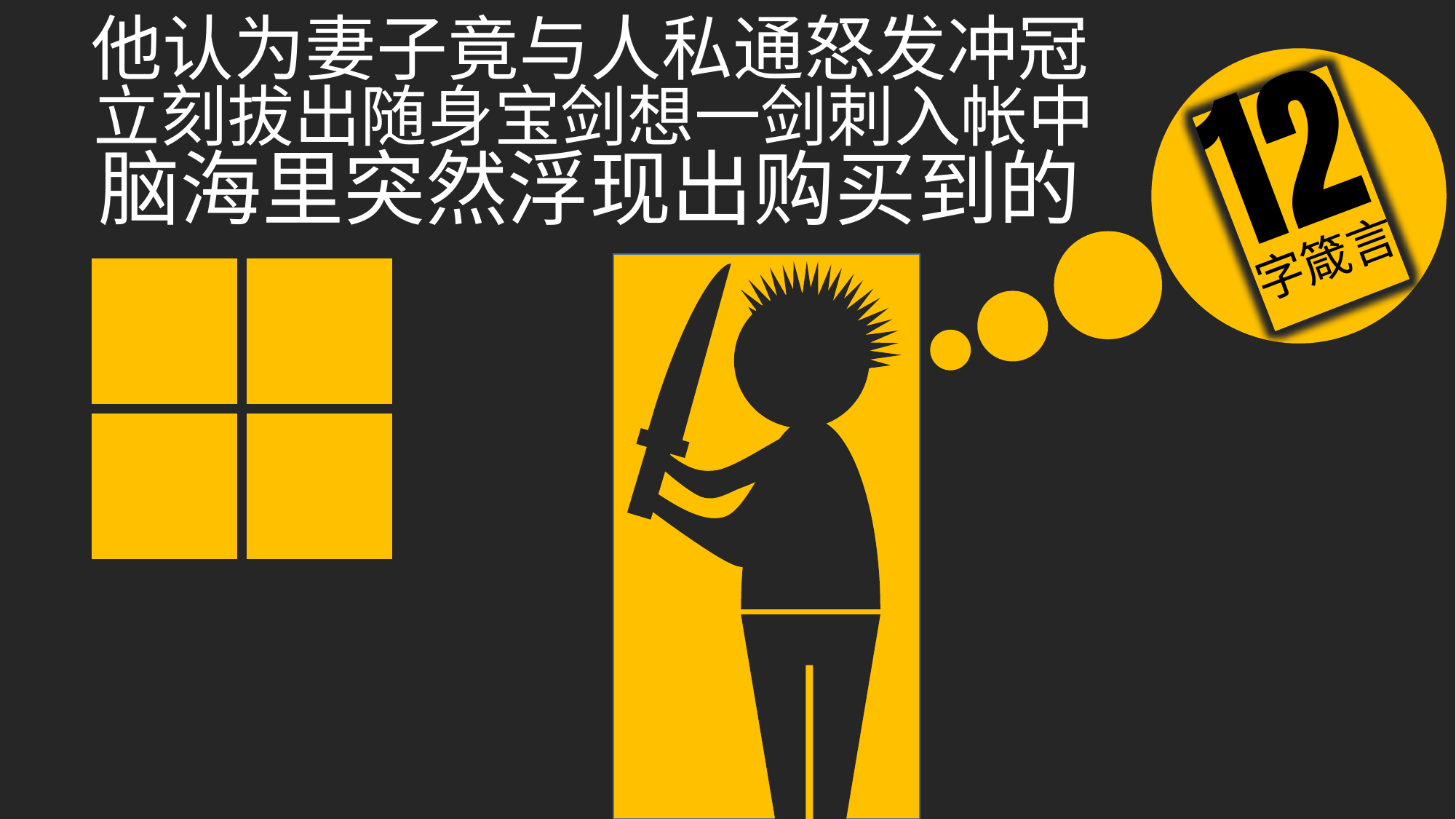

他认为妻子竟与人私通怒发冲冠

12

字箴言
立刻拔出随身宝剑想一剑刺入帐中
脑海里突然浮现出购买到的